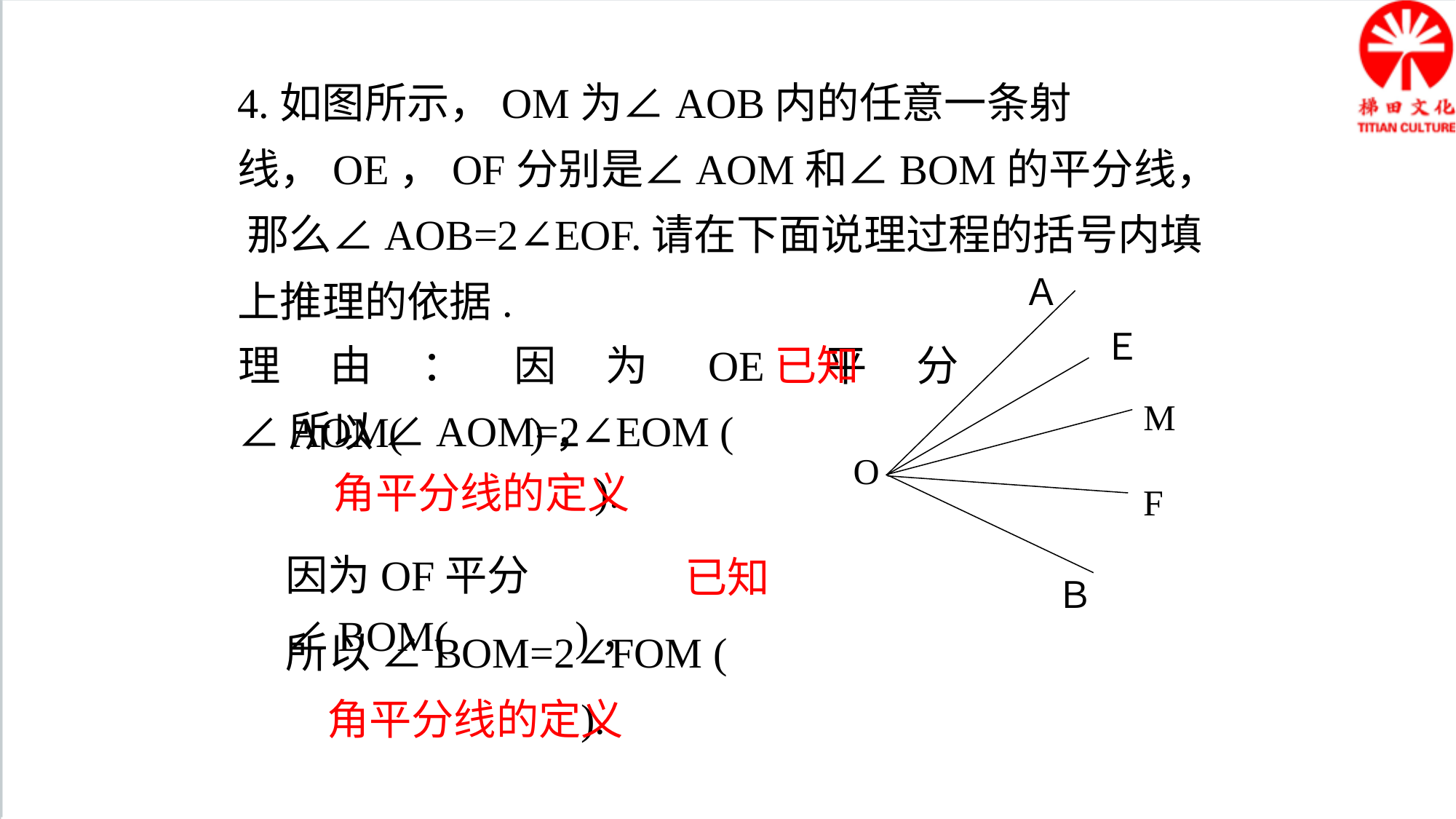

4.如图所示，OM为∠AOB内的任意一条射线，OE，OF分别是∠AOM和∠BOM的平分线， 那么∠AOB=2∠EOF.请在下面说理过程的括号内填上推理的依据.
Ａ
Ｅ
M
O
F
Ｂ
理由：因为OE平分∠AOM(            )，
已知
所以 ∠AOM=2∠EOM (                                ).
角平分线的定义
已知
因为OF平分∠BOM(            )，
所以 ∠BOM=2∠FOM (                                ).
角平分线的定义